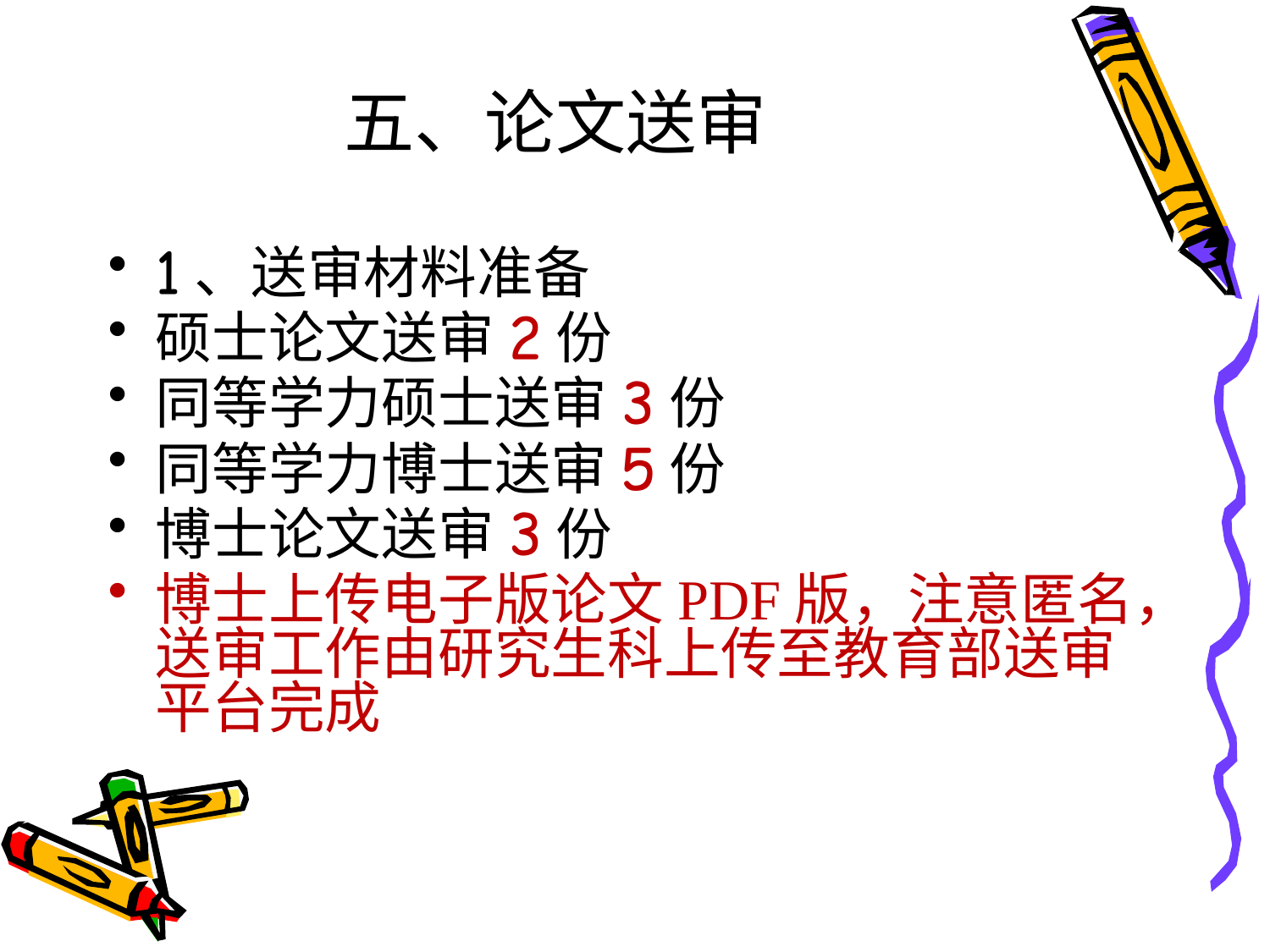

# 五、论文送审
1、送审材料准备
硕士论文送审2份
同等学力硕士送审3份
同等学力博士送审5份
博士论文送审3份
博士上传电子版论文PDF版，注意匿名，送审工作由研究生科上传至教育部送审平台完成